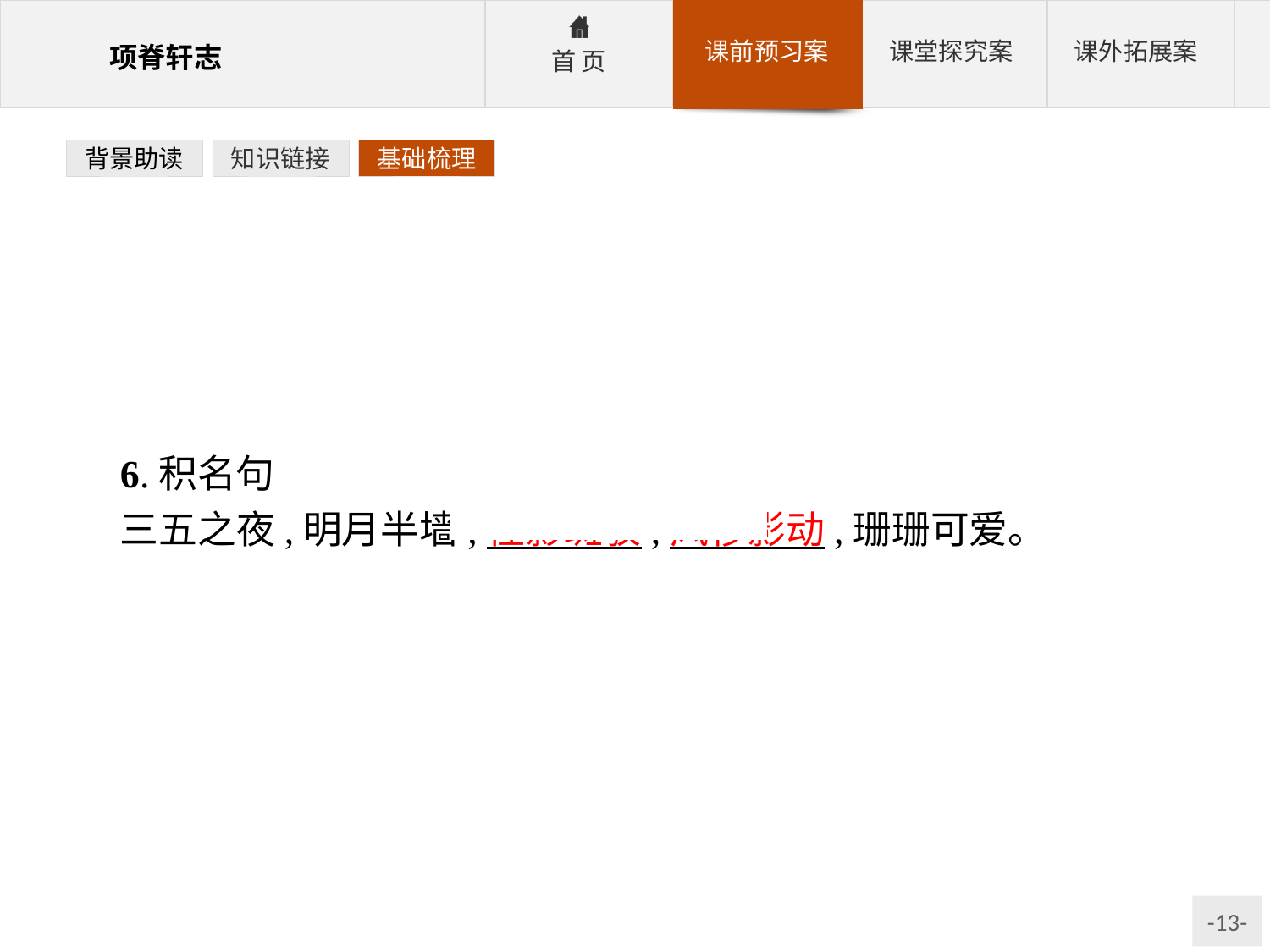

背景助读
知识链接
基础梳理
6.积名句
三五之夜,明月半墙,桂影斑驳,风移影动,珊珊可爱。